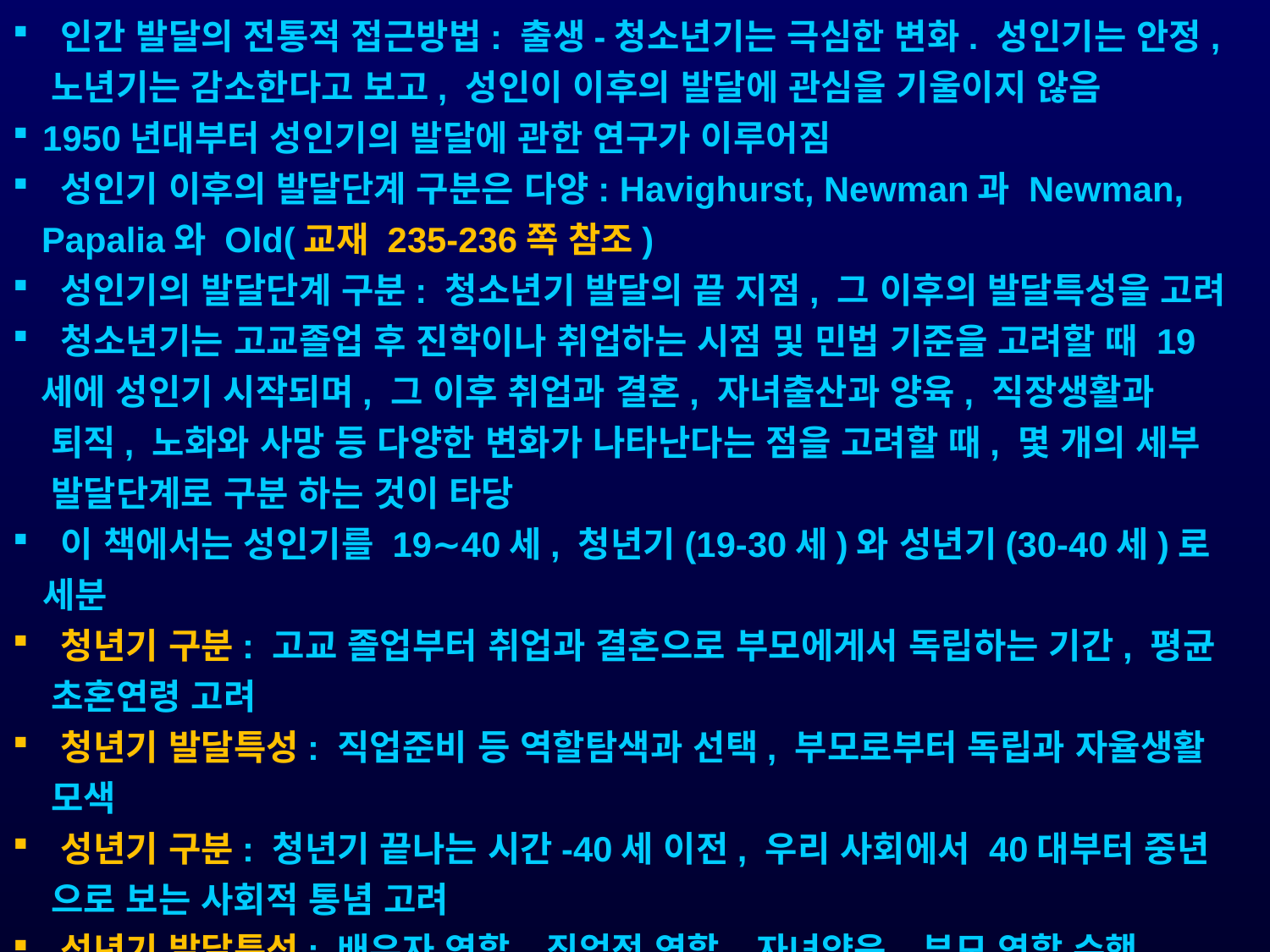

인간 발달의 전통적 접근방법: 출생-청소년기는 극심한 변화. 성인기는 안정,
   노년기는 감소한다고 보고, 성인이 이후의 발달에 관심을 기울이지 않음
1950년대부터 성인기의 발달에 관한 연구가 이루어짐
 성인기 이후의 발달단계 구분은 다양: Havighurst, Newman과 Newman,
   Papalia와 Old(교재 235-236쪽 참조)
 성인기의 발달단계 구분: 청소년기 발달의 끝 지점, 그 이후의 발달특성을 고려
 청소년기는 고교졸업 후 진학이나 취업하는 시점 및 민법 기준을 고려할 때 19
  세에 성인기 시작되며, 그 이후 취업과 결혼, 자녀출산과 양육, 직장생활과
   퇴직, 노화와 사망 등 다양한 변화가 나타난다는 점을 고려할 때, 몇 개의 세부
   발달단계로 구분 하는 것이 타당
 이 책에서는 성인기를 19∼40세, 청년기(19-30세)와 성년기(30-40세)로 세분
 청년기 구분: 고교 졸업부터 취업과 결혼으로 부모에게서 독립하는 기간, 평균
   초혼연령 고려
 청년기 발달특성: 직업준비 등 역할탐색과 선택, 부모로부터 독립과 자율생활
   모색
 성년기 구분: 청년기 끝나는 시간-40세 이전, 우리 사회에서 40대부터 중년
   으로 보는 사회적 통념 고려
 성년기 발달특성: 배우자 역할, 직업적 역할, 자녀양육, 부모 역할 수행